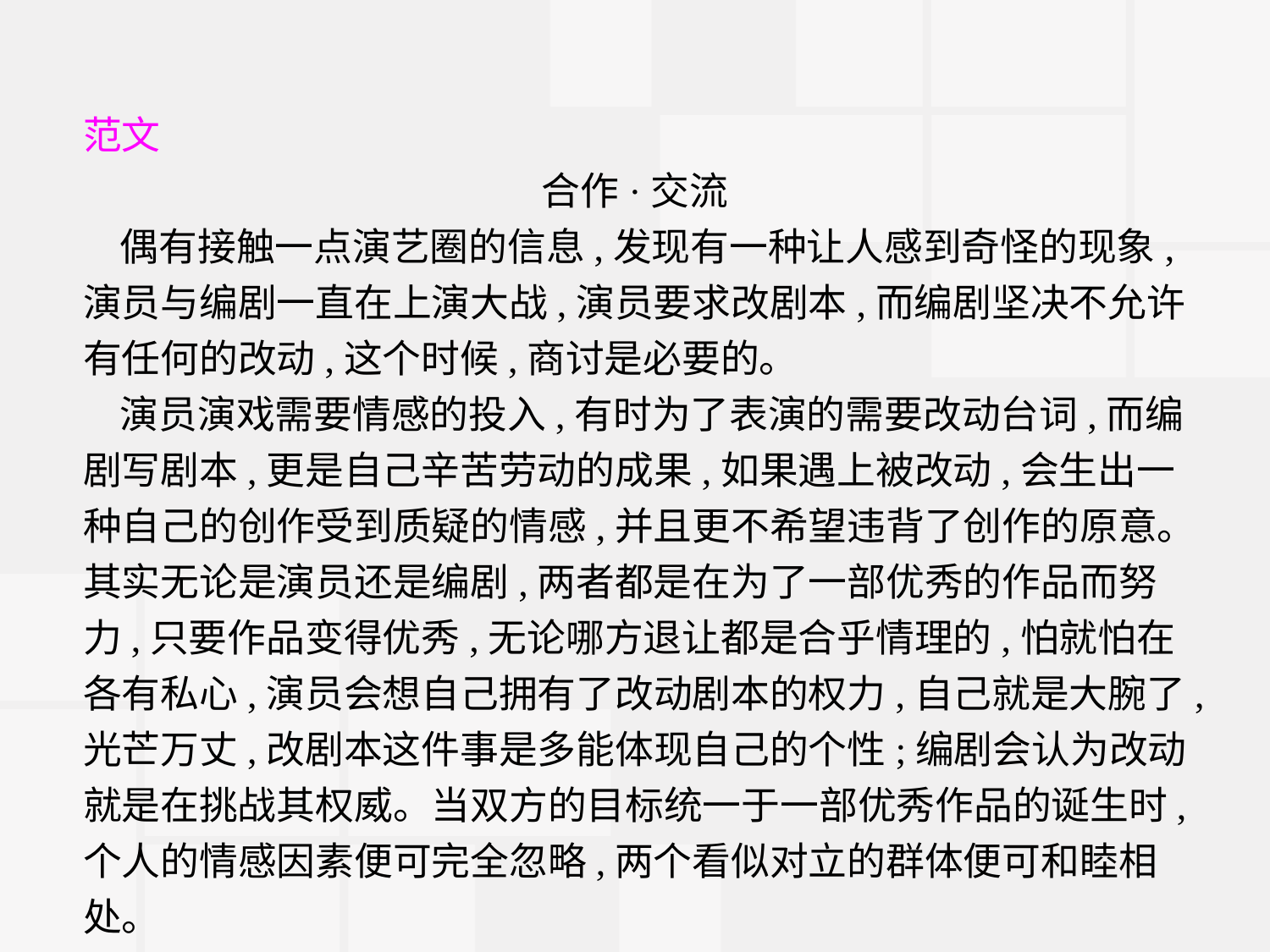

范文
合作·交流
偶有接触一点演艺圈的信息,发现有一种让人感到奇怪的现象,演员与编剧一直在上演大战,演员要求改剧本,而编剧坚决不允许有任何的改动,这个时候,商讨是必要的。
演员演戏需要情感的投入,有时为了表演的需要改动台词,而编剧写剧本,更是自己辛苦劳动的成果,如果遇上被改动,会生出一种自己的创作受到质疑的情感,并且更不希望违背了创作的原意。其实无论是演员还是编剧,两者都是在为了一部优秀的作品而努力,只要作品变得优秀,无论哪方退让都是合乎情理的,怕就怕在各有私心,演员会想自己拥有了改动剧本的权力,自己就是大腕了,光芒万丈,改剧本这件事是多能体现自己的个性;编剧会认为改动就是在挑战其权威。当双方的目标统一于一部优秀作品的诞生时,个人的情感因素便可完全忽略,两个看似对立的群体便可和睦相处。